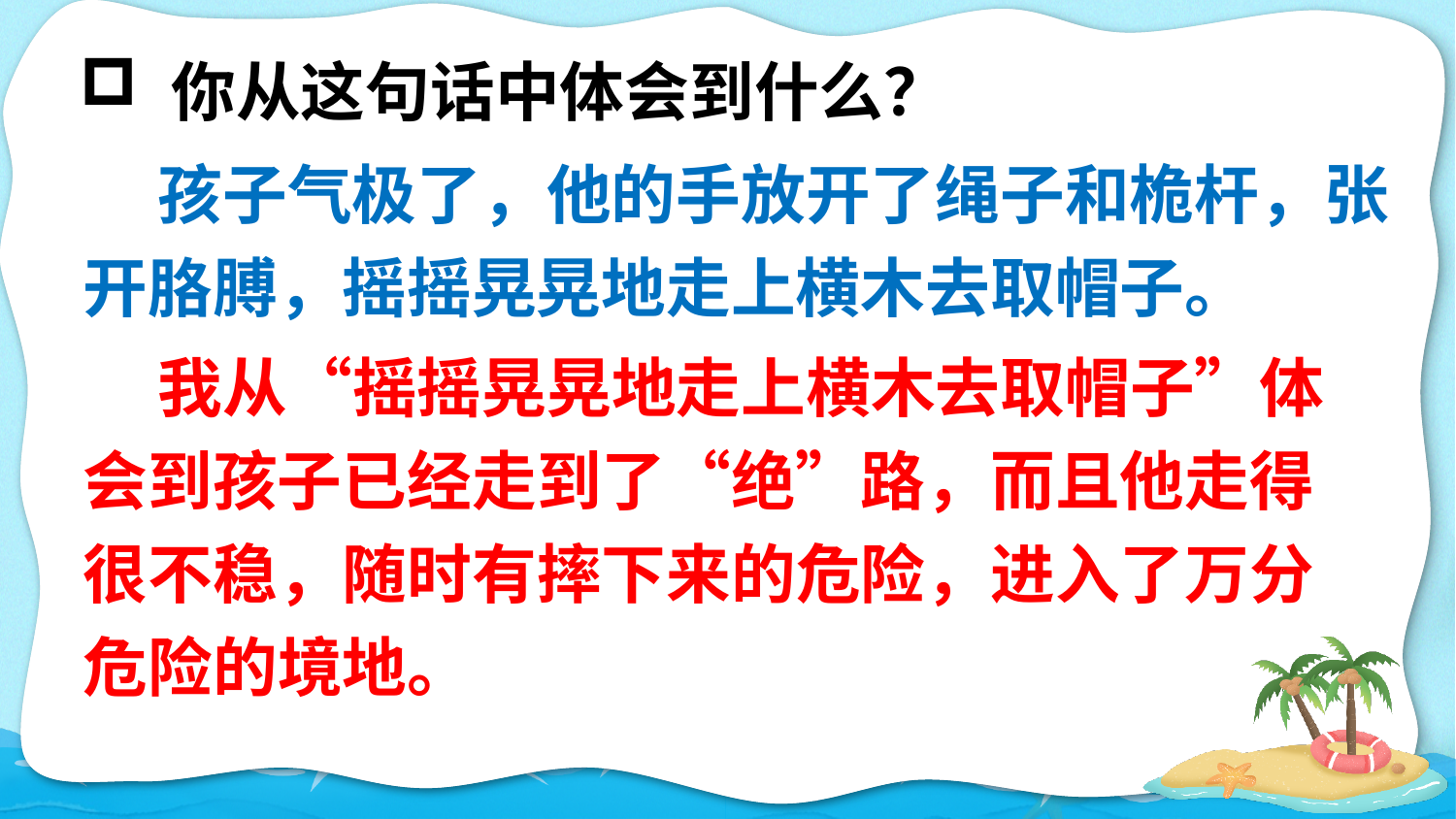

你从这句话中体会到什么？
    孩子气极了，他的手放开了绳子和桅杆，张开胳膊，摇摇晃晃地走上横木去取帽子。
    我从“摇摇晃晃地走上横木去取帽子”体会到孩子已经走到了“绝”路，而且他走得很不稳，随时有摔下来的危险，进入了万分危险的境地。